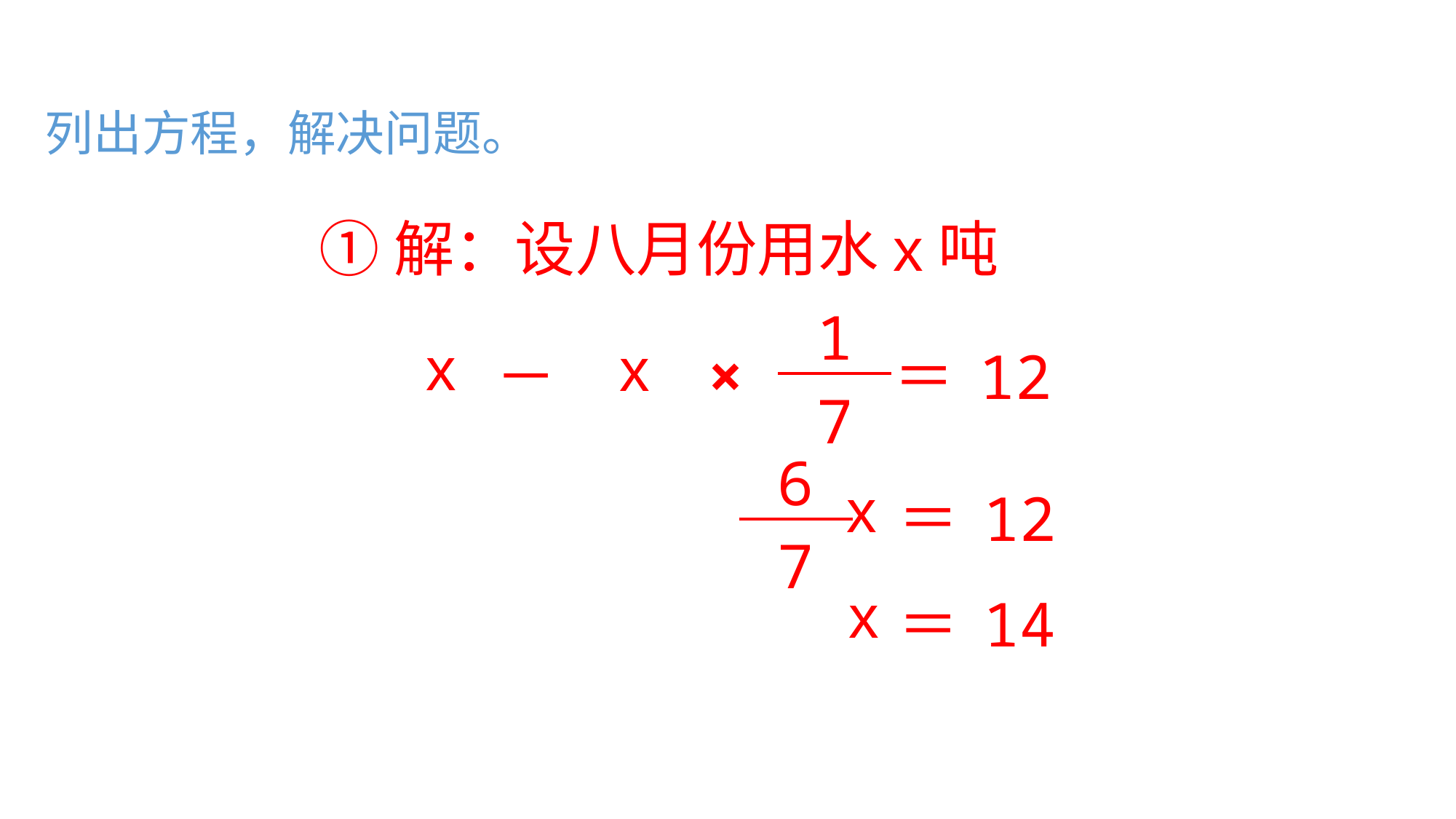

列出方程，解决问题。
①解：设八月份用水x吨
| 1 |
| --- |
| 7 |
x
x
－
×
＝
12
| 6 |
| --- |
| 7 |
x
＝
12
x
＝
14